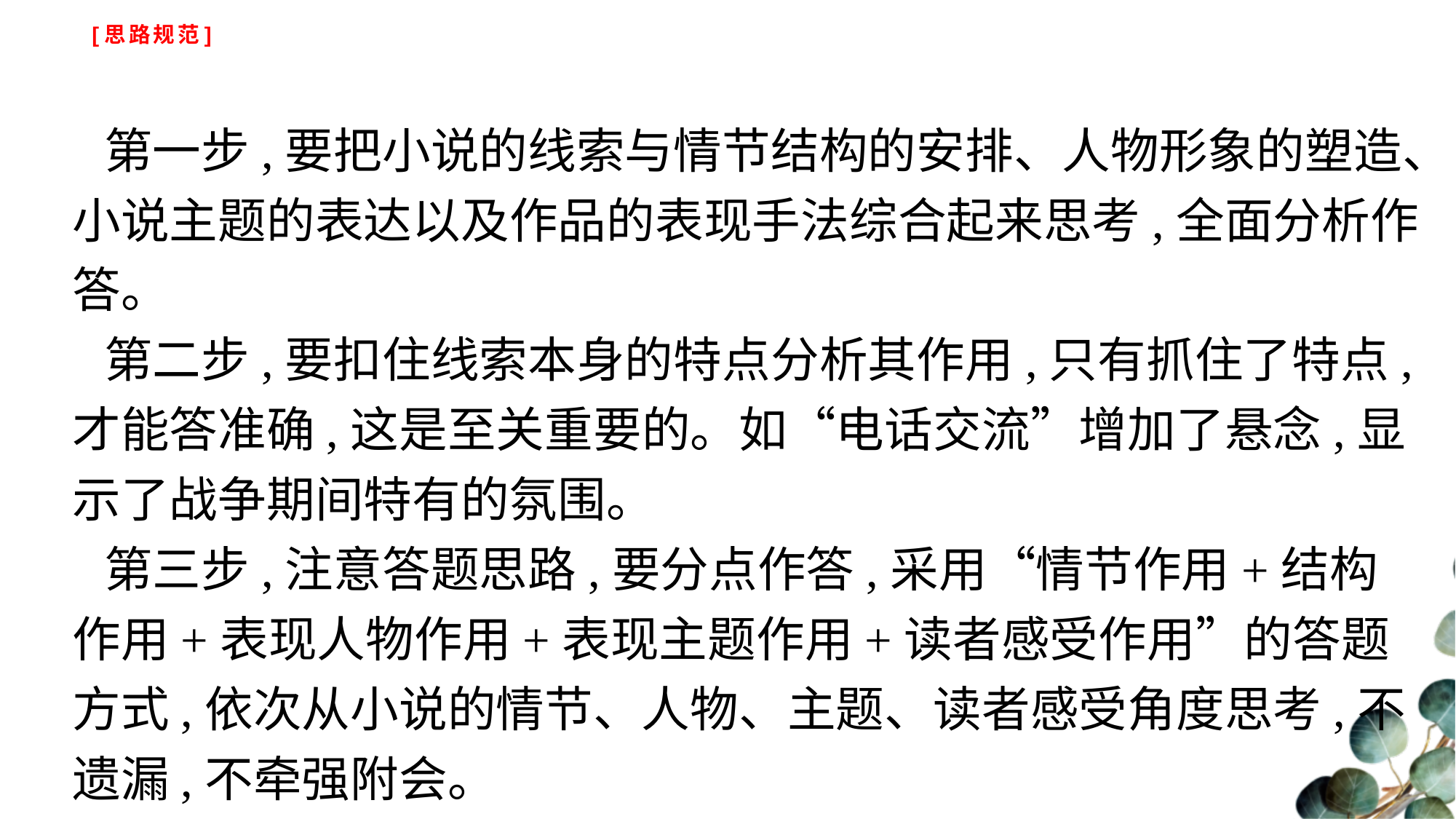

# [思路规范]
第一步,要把小说的线索与情节结构的安排、人物形象的塑造、小说主题的表达以及作品的表现手法综合起来思考,全面分析作答。
第二步,要扣住线索本身的特点分析其作用,只有抓住了特点,才能答准确,这是至关重要的。如“电话交流”增加了悬念,显示了战争期间特有的氛围。
第三步,注意答题思路,要分点作答,采用“情节作用+结构作用+表现人物作用+表现主题作用+读者感受作用”的答题方式,依次从小说的情节、人物、主题、读者感受角度思考,不遗漏,不牵强附会。